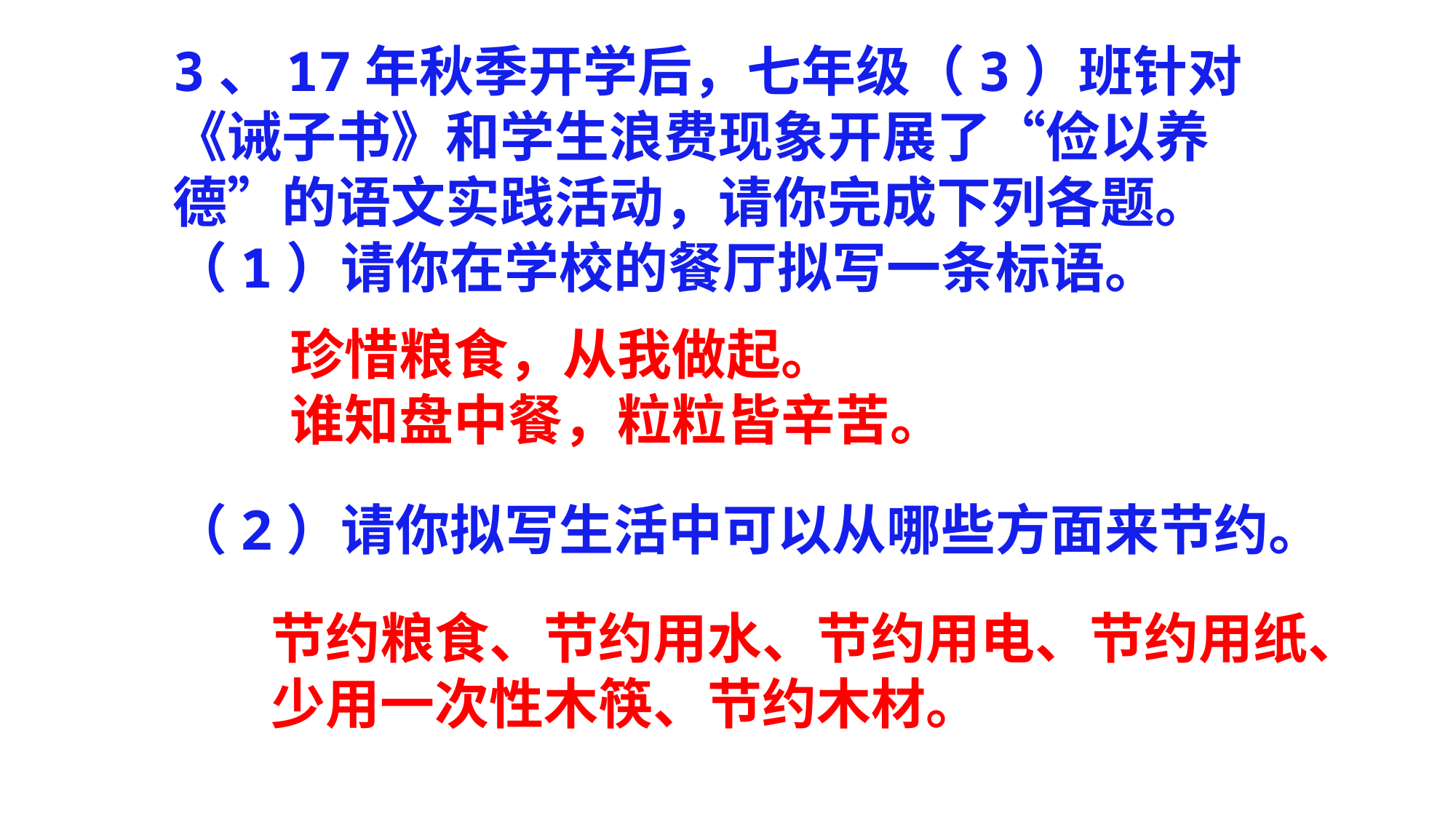

3、17年秋季开学后，七年级（3）班针对《诫子书》和学生浪费现象开展了“俭以养德”的语文实践活动，请你完成下列各题。
（1）请你在学校的餐厅拟写一条标语。

（2）请你拟写生活中可以从哪些方面来节约。
珍惜粮食，从我做起。
谁知盘中餐，粒粒皆辛苦。
节约粮食、节约用水、节约用电、节约用纸、
少用一次性木筷、节约木材。